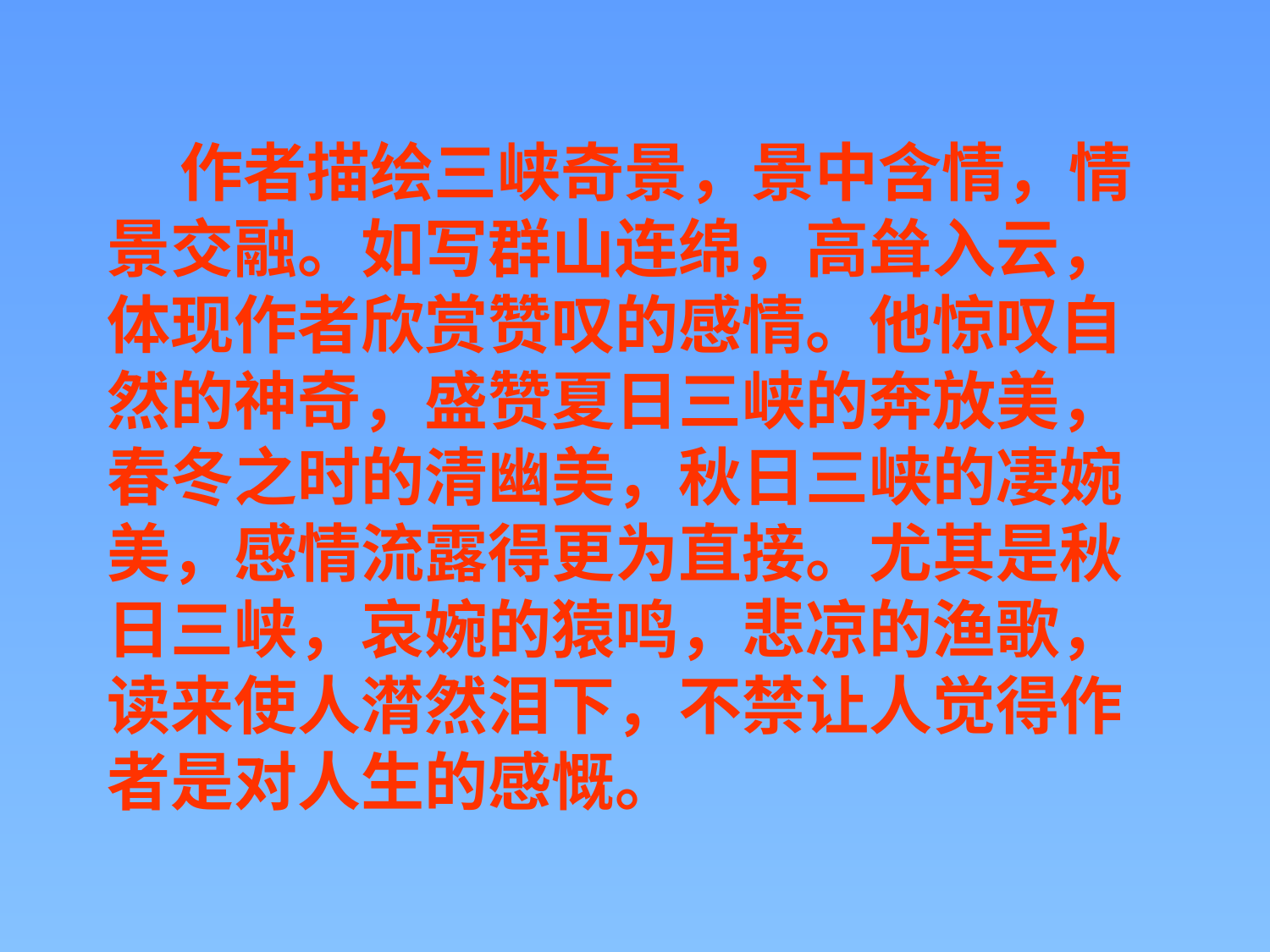

作者描绘三峡奇景，景中含情，情景交融。如写群山连绵，高耸入云，体现作者欣赏赞叹的感情。他惊叹自然的神奇，盛赞夏日三峡的奔放美，春冬之时的清幽美，秋日三峡的凄婉美，感情流露得更为直接。尤其是秋日三峡，哀婉的猿鸣，悲凉的渔歌，读来使人潸然泪下，不禁让人觉得作者是对人生的感慨。